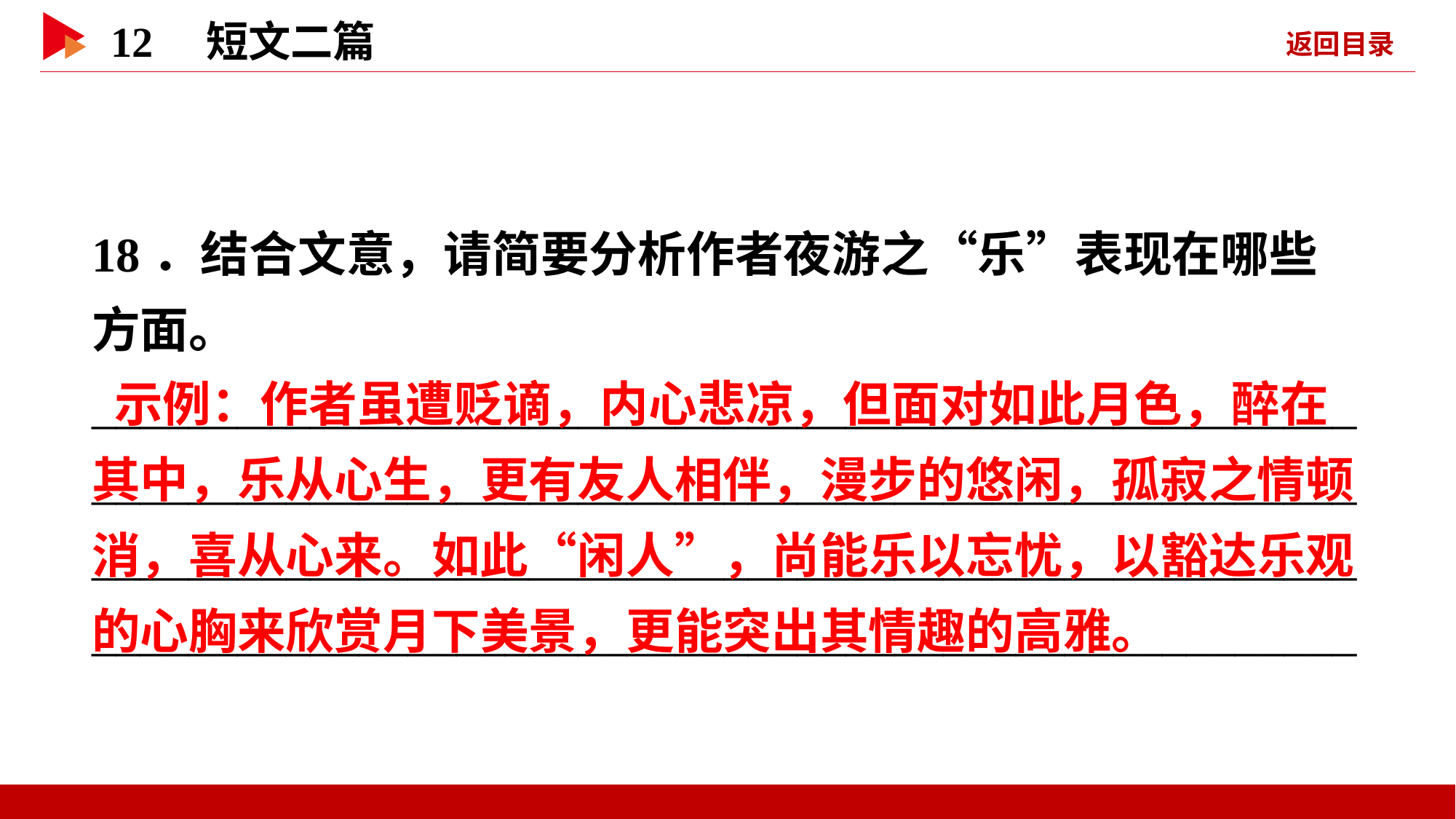

18．结合文意，请简要分析作者夜游之“乐”表现在哪些方面。
________________________________________________________________________________________________________________________________________________________________________________________________________________
 示例：作者虽遭贬谪，内心悲凉，但面对如此月色，醉在其中，乐从心生，更有友人相伴，漫步的悠闲，孤寂之情顿消，喜从心来。如此“闲人”，尚能乐以忘忧，以豁达乐观的心胸来欣赏月下美景，更能突出其情趣的高雅。